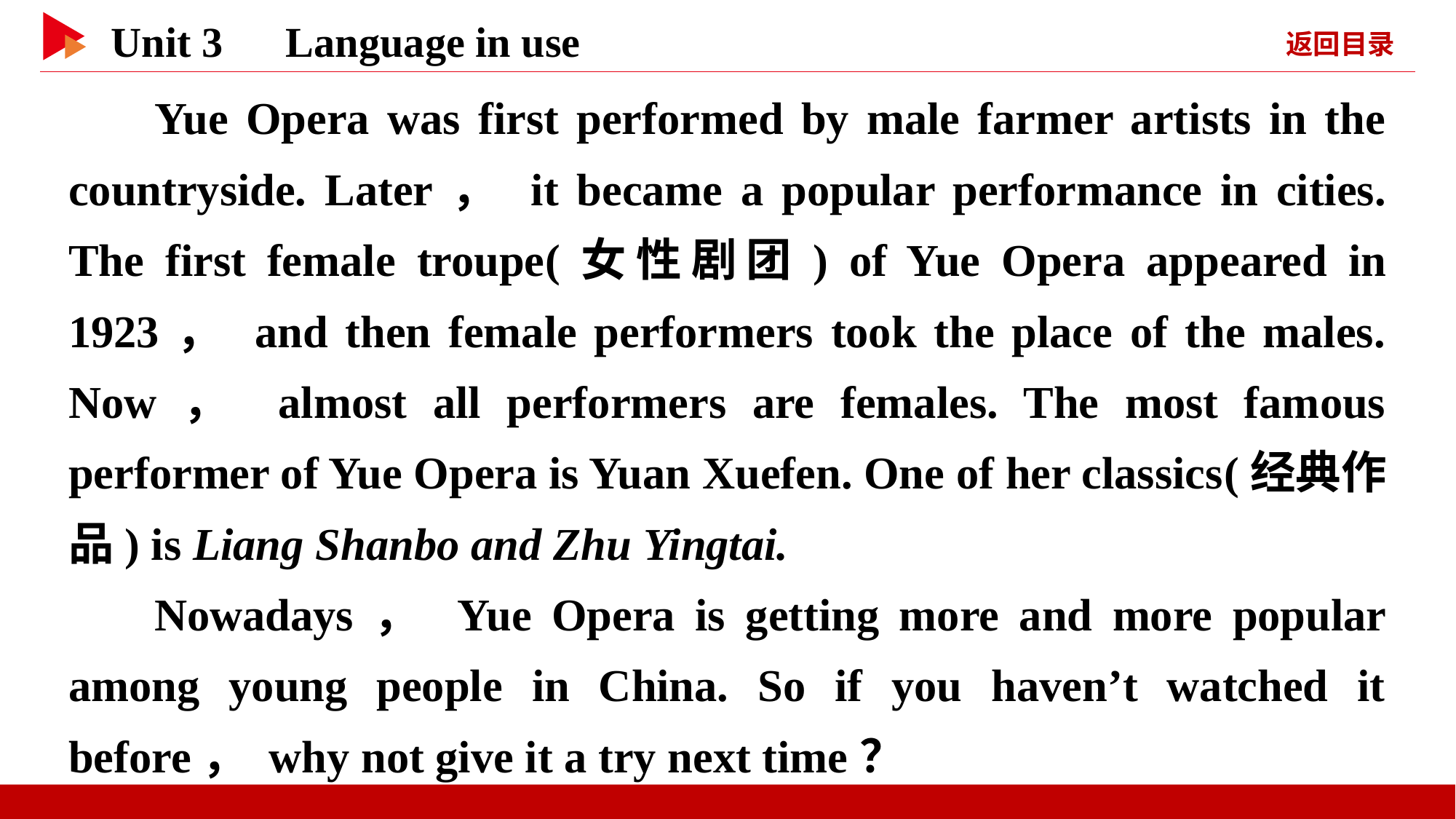

Yue Opera was first performed by male farmer artists in the countryside. Later， it became a popular performance in cities. The first female troupe(女性剧团) of Yue Opera appeared in 1923， and then female performers took the place of the males. Now， almost all performers are females. The most famous performer of Yue Opera is Yuan Xuefen. One of her classics(经典作品) is Liang Shanbo and Zhu Yingtai.
Nowadays， Yue Opera is getting more and more popular among young people in China. So if you haven’t watched it before， why not give it a try next time？